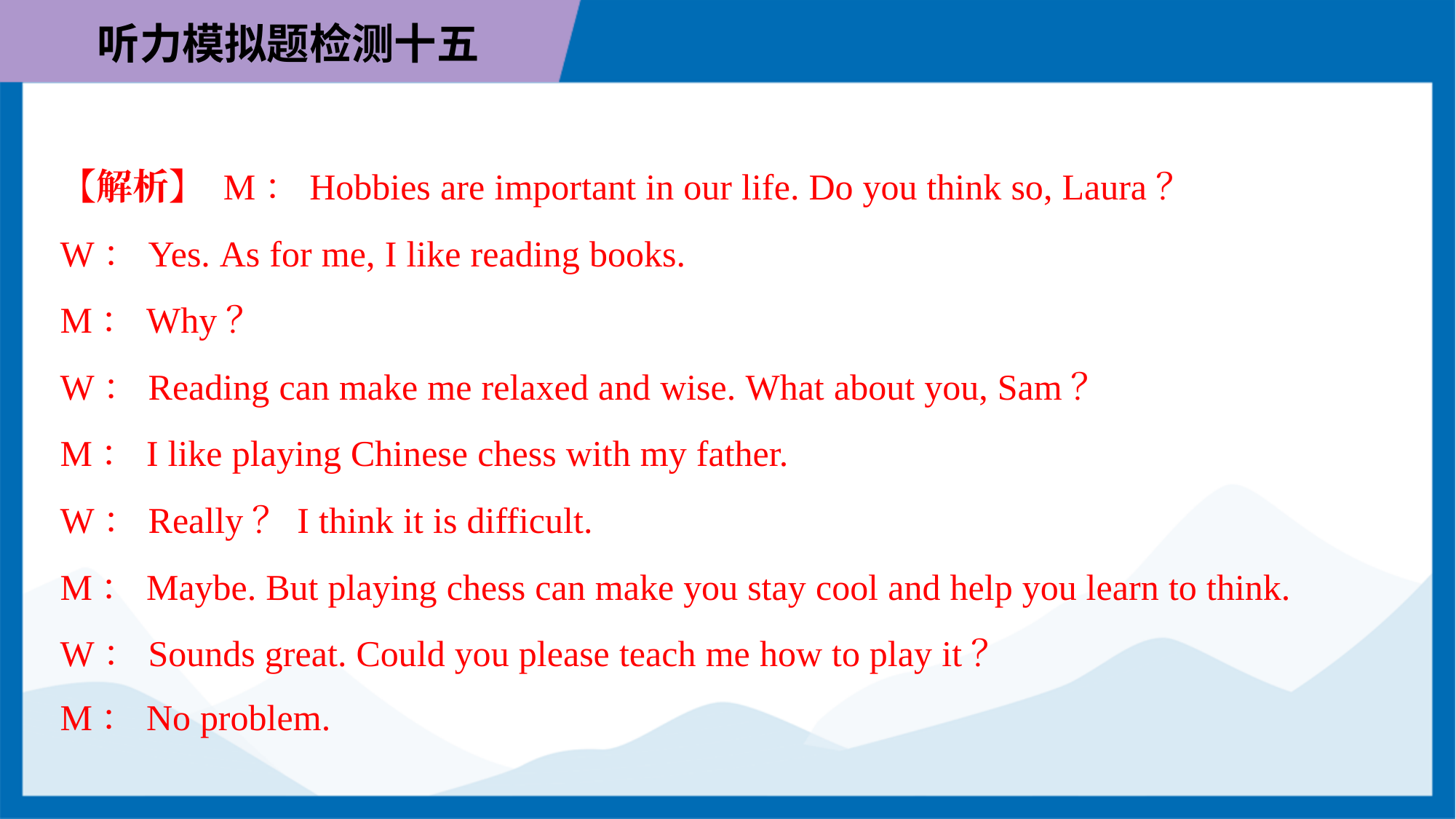

【解析】 M：Hobbies are important in our life. Do you think so, Laura？
W：Yes. As for me, I like reading books.
M：Why？
W：Reading can make me relaxed and wise. What about you, Sam？
M：I like playing Chinese chess with my father.
W：Really？I think it is difficult.
M：Maybe. But playing chess can make you stay cool and help you learn to think.
W：Sounds great. Could you please teach me how to play it？
M：No problem.